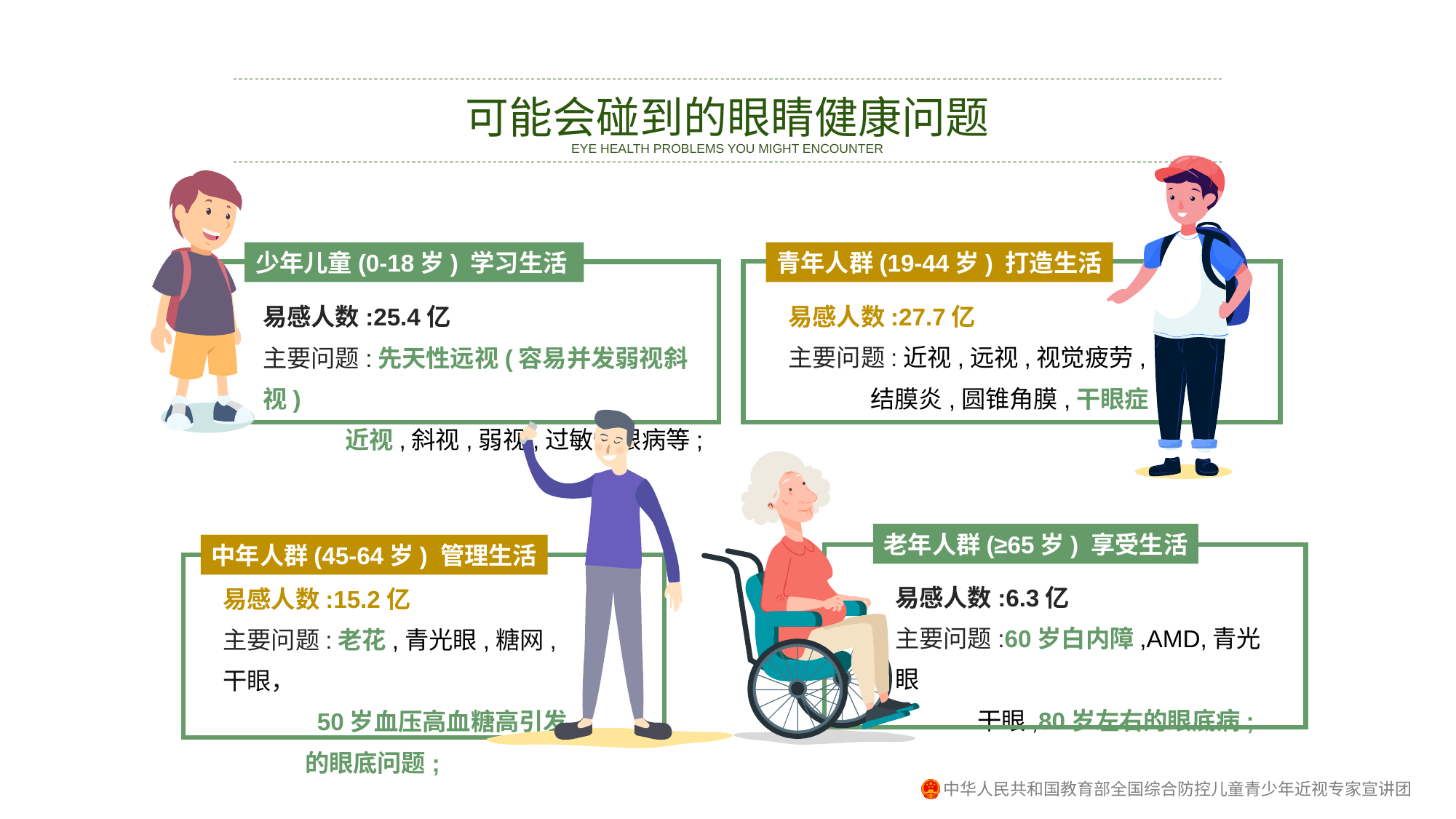

可能会碰到的眼睛健康问题
EYE HEALTH PROBLEMS YOU MIGHT ENCOUNTER

少年儿童(0-18岁) 学习生活

易感人数:25.4亿
主要问题:先天性远视(容易并发弱视斜视)
              近视,斜视,弱视,过敏性眼病等;

青年人群(19-44岁) 打造生活

易感人数:27.7亿
主要问题:近视,远视,视觉疲劳,
              结膜炎,圆锥角膜,干眼症;

中年人群(45-64岁) 管理生活

易感人数:15.2亿
主要问题:老花,青光眼,糖网,干眼，
              50岁血压高血糖高引发
              的眼底问题;

老年人群(≥65岁) 享受生活

易感人数:6.3亿
主要问题:60岁白内障,AMD,青光眼
              干眼,80岁左右的眼底病;